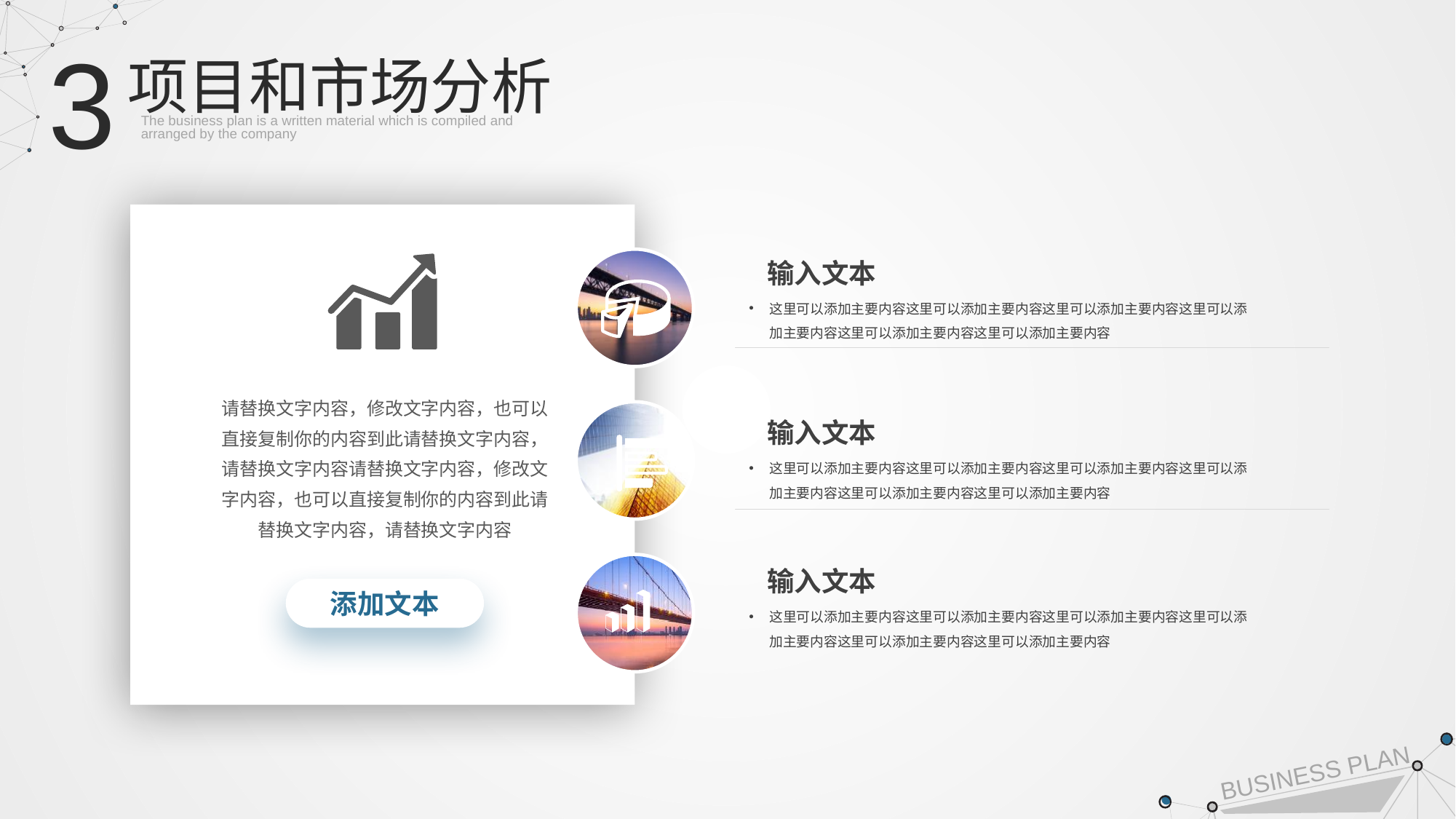

3
项目和市场分析
The business plan is a written material which is compiled and
arranged by the company

输入文本
这里可以添加主要内容这里可以添加主要内容这里可以添加主要内容这里可以添加主要内容这里可以添加主要内容这里可以添加主要内容
请替换文字内容，修改文字内容，也可以直接复制你的内容到此请替换文字内容，请替换文字内容请替换文字内容，修改文字内容，也可以直接复制你的内容到此请替换文字内容，请替换文字内容

输入文本
这里可以添加主要内容这里可以添加主要内容这里可以添加主要内容这里可以添加主要内容这里可以添加主要内容这里可以添加主要内容

输入文本
这里可以添加主要内容这里可以添加主要内容这里可以添加主要内容这里可以添加主要内容这里可以添加主要内容这里可以添加主要内容

添加文本